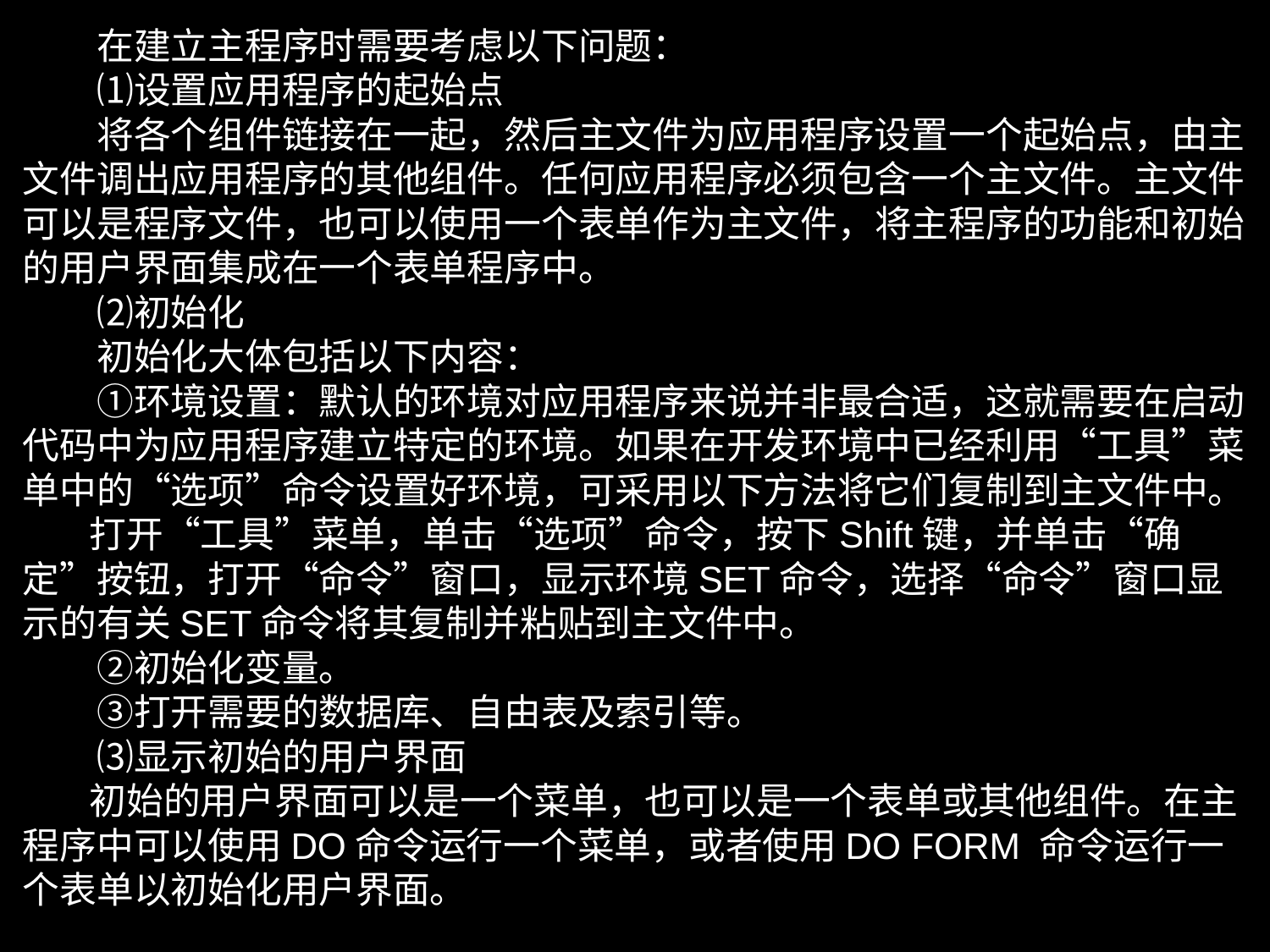

在建立主程序时需要考虑以下问题：
　　⑴设置应用程序的起始点
　　将各个组件链接在一起，然后主文件为应用程序设置一个起始点，由主文件调出应用程序的其他组件。任何应用程序必须包含一个主文件。主文件可以是程序文件，也可以使用一个表单作为主文件，将主程序的功能和初始的用户界面集成在一个表单程序中。
　　⑵初始化
　　初始化大体包括以下内容：
　　①环境设置：默认的环境对应用程序来说并非最合适，这就需要在启动代码中为应用程序建立特定的环境。如果在开发环境中已经利用“工具”菜单中的“选项”命令设置好环境，可采用以下方法将它们复制到主文件中。
       打开“工具”菜单，单击“选项”命令，按下Shift键，并单击“确定”按钮，打开“命令”窗口，显示环境SET命令，选择“命令”窗口显示的有关SET命令将其复制并粘贴到主文件中。
　　②初始化变量。
　　③打开需要的数据库、自由表及索引等。
　　⑶显示初始的用户界面
       初始的用户界面可以是一个菜单，也可以是一个表单或其他组件。在主程序中可以使用DO命令运行一个菜单，或者使用DO FORM 命令运行一个表单以初始化用户界面。